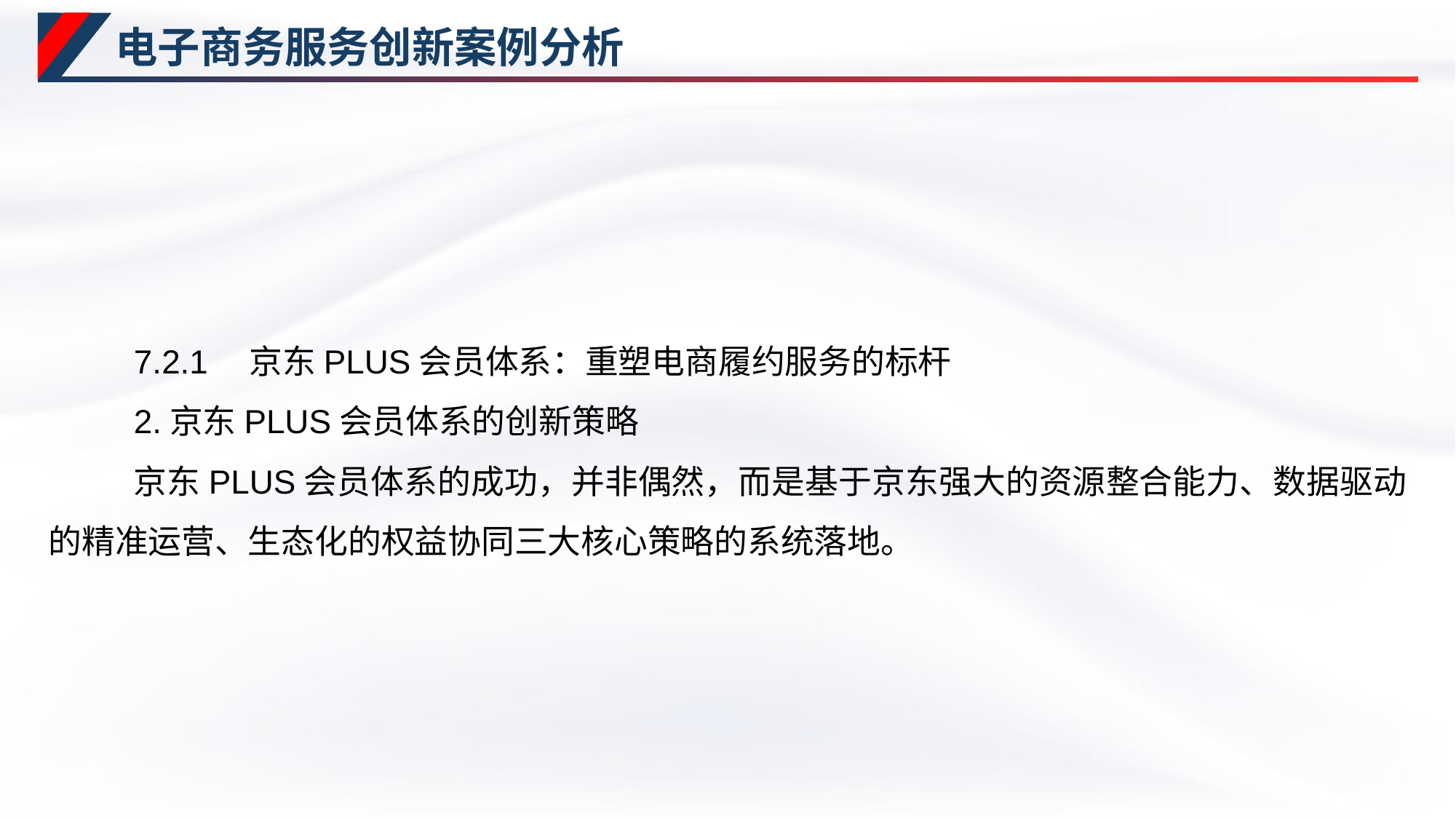

# 电子商务服务创新案例分析
7.2.1　京东PLUS会员体系：重塑电商履约服务的标杆
2.京东PLUS会员体系的创新策略
京东PLUS会员体系的成功，并非偶然，而是基于京东强大的资源整合能力、数据驱动的精准运营、生态化的权益协同三大核心策略的系统落地。